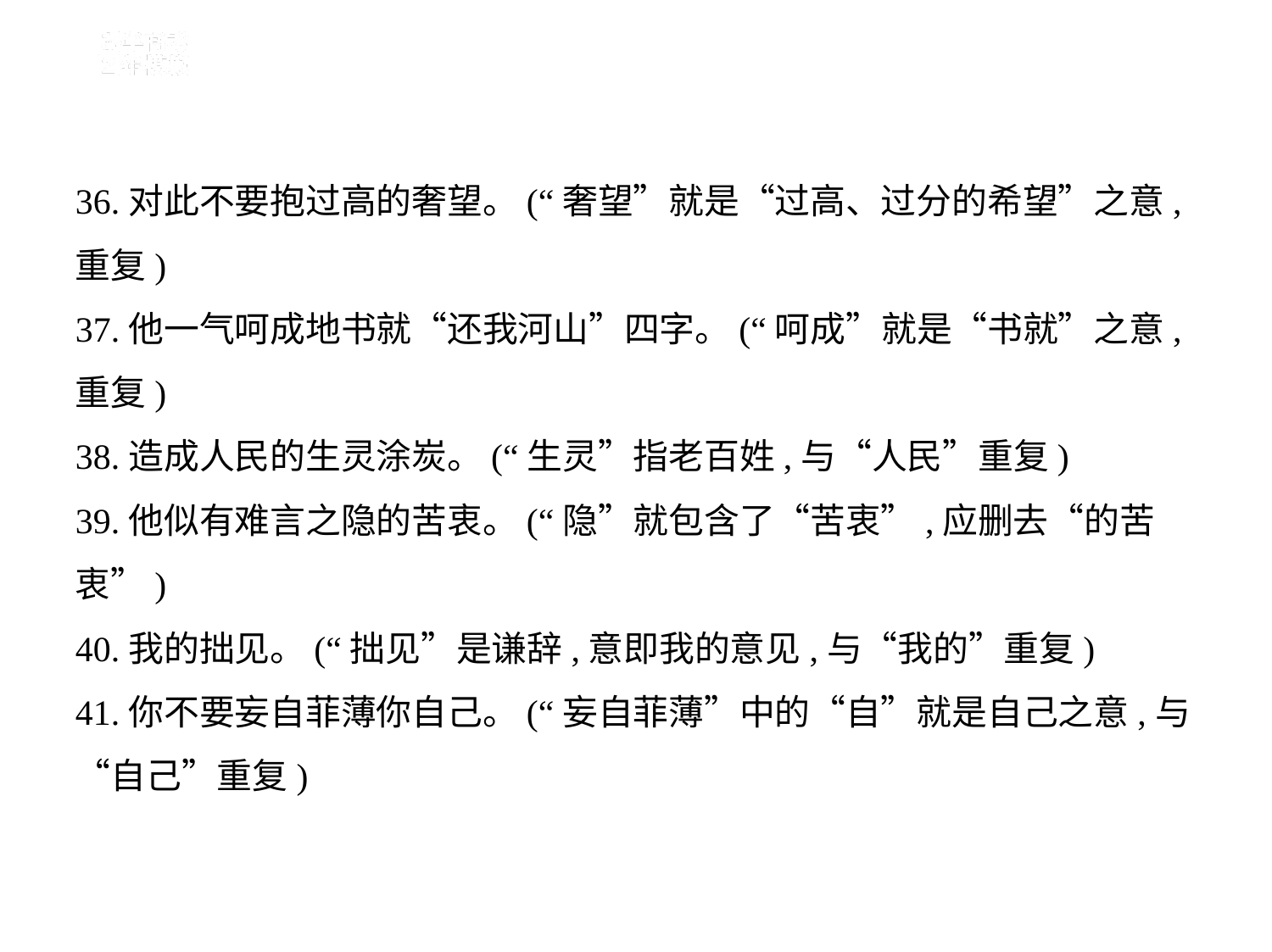

36.对此不要抱过高的奢望。(“奢望”就是“过高、过分的希望”之意,
重复)
37.他一气呵成地书就“还我河山”四字。(“呵成”就是“书就”之意,
重复)
38.造成人民的生灵涂炭。(“生灵”指老百姓,与“人民”重复)
39.他似有难言之隐的苦衷。(“隐”就包含了“苦衷”,应删去“的苦
衷”)
40.我的拙见。(“拙见”是谦辞,意即我的意见,与“我的”重复)
41.你不要妄自菲薄你自己。(“妄自菲薄”中的“自”就是自己之意,与
“自己”重复)